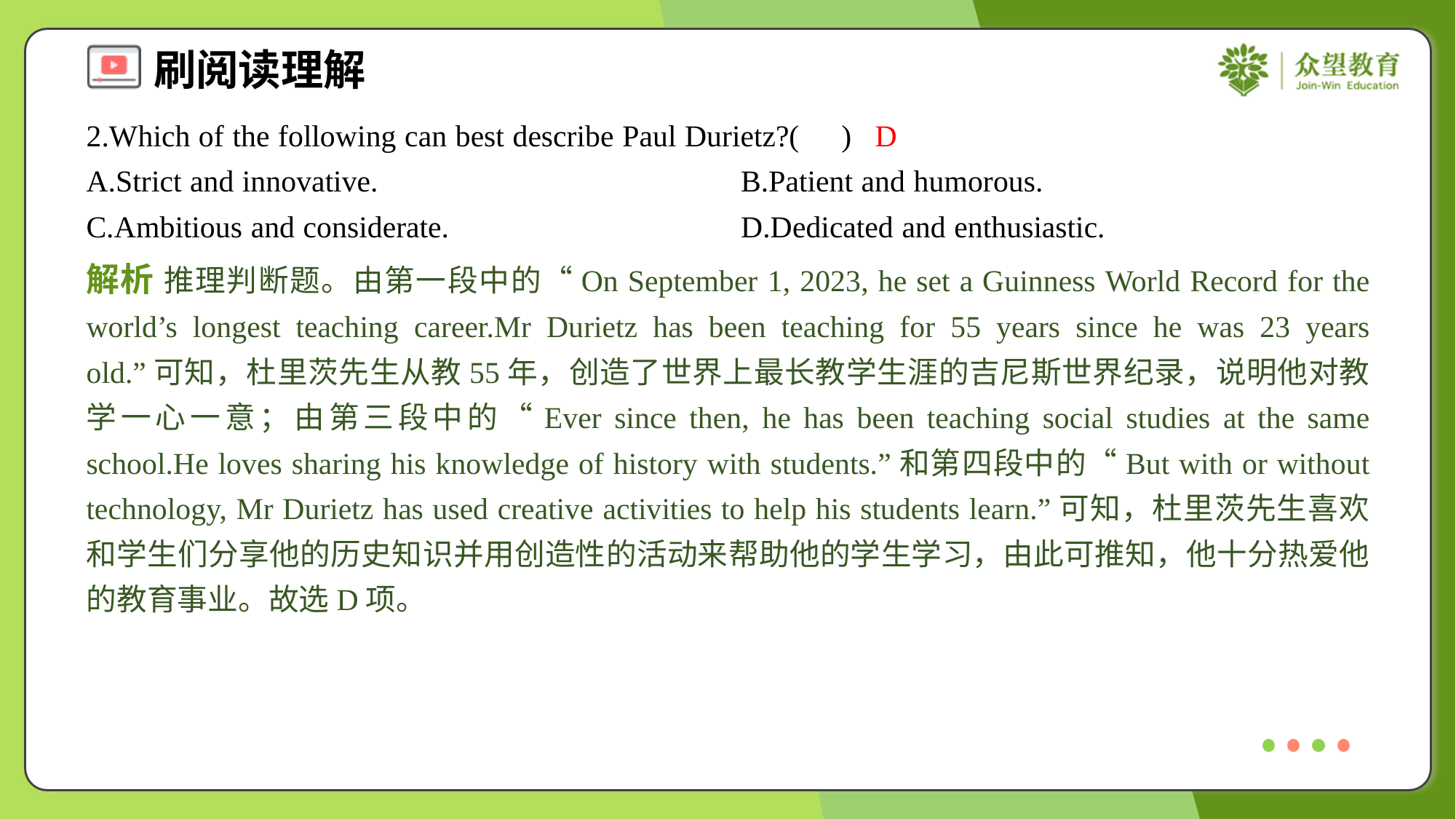

2.Which of the following can best describe Paul Durietz?(     )
D
A.Strict and innovative.	B.Patient and humorous.
C.Ambitious and considerate.	D.Dedicated and enthusiastic.
解析 推理判断题。由第一段中的“On September 1, 2023, he set a Guinness World Record for the world’s longest teaching career.Mr Durietz has been teaching for 55 years since he was 23 years old.”可知，杜里茨先生从教55年，创造了世界上最长教学生涯的吉尼斯世界纪录，说明他对教学一心一意；由第三段中的“Ever since then, he has been teaching social studies at the same school.He loves sharing his knowledge of history with students.”和第四段中的“But with or without technology, Mr Durietz has used creative activities to help his students learn.”可知，杜里茨先生喜欢和学生们分享他的历史知识并用创造性的活动来帮助他的学生学习，由此可推知，他十分热爱他的教育事业。故选D项。